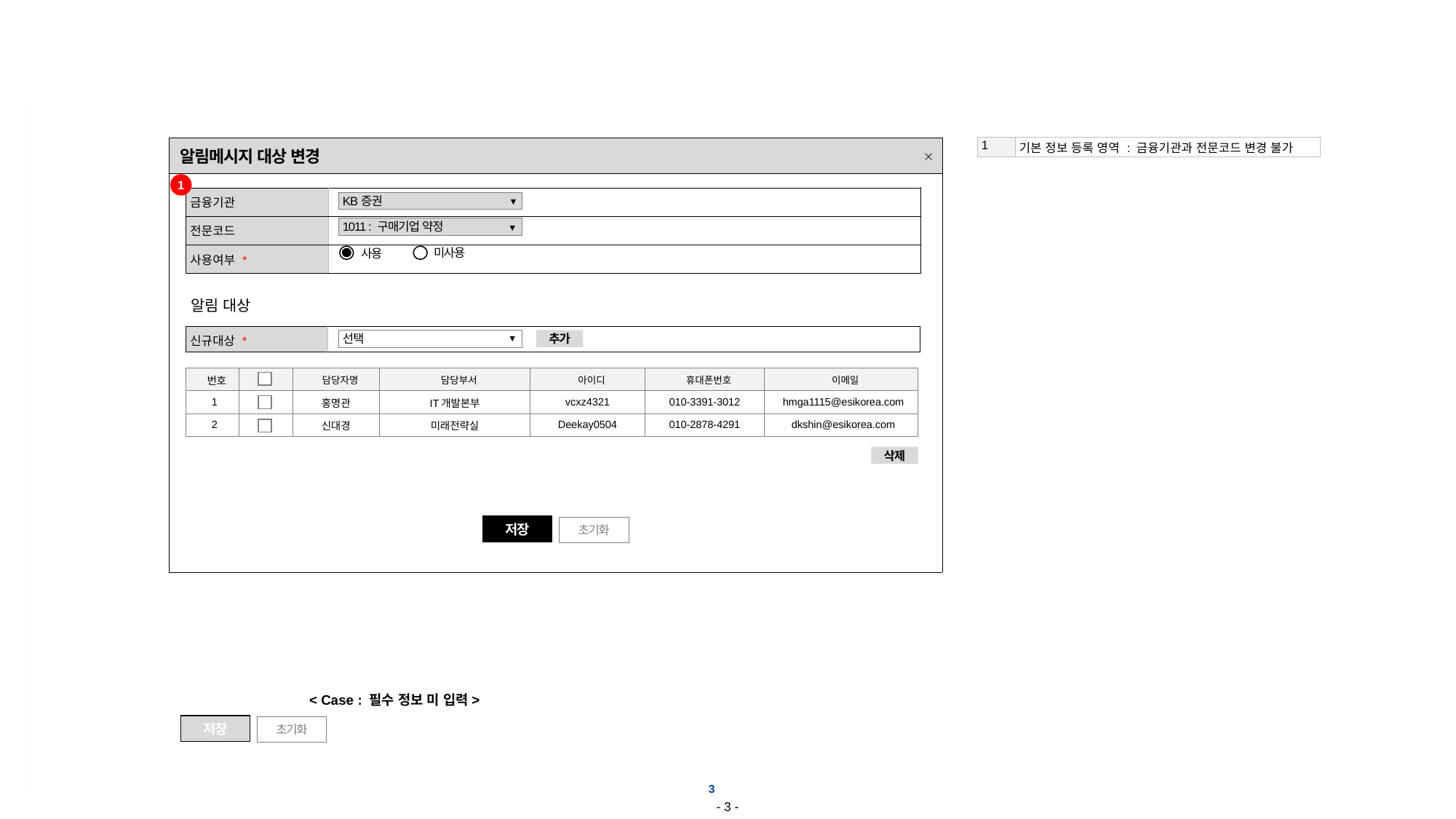

| 1 | 기본 정보 등록 영역 : 금융기관과 전문코드 변경 불가 |
| --- | --- |
| 알림메시지 대상 변경 |
| --- |
|  |

1
| 금융기관 |  |
| --- | --- |
| 전문코드 |  |
| 사용여부 \* |  |
KB증권
▼
1011 : 구매기업 약정
▼
미사용
사용

알림 대상
| 신규대상 \* |  |
| --- | --- |
선택
추가
▼
| 번호 |  | 담당자명 | 담당부서 | 아이디 | 휴대폰번호 | 이메일 |
| --- | --- | --- | --- | --- | --- | --- |
| 1 |  | 홍명관 | IT개발본부 | vcxz4321 | 010-3391-3012 | hmga1115@esikorea.com |
| 2 |  | 신대경 | 미래전략실 | Deekay0504 | 010-2878-4291 | dkshin@esikorea.com |

삭제
저장
초기화
< Case : 필수 정보 미 입력>
저장
초기화